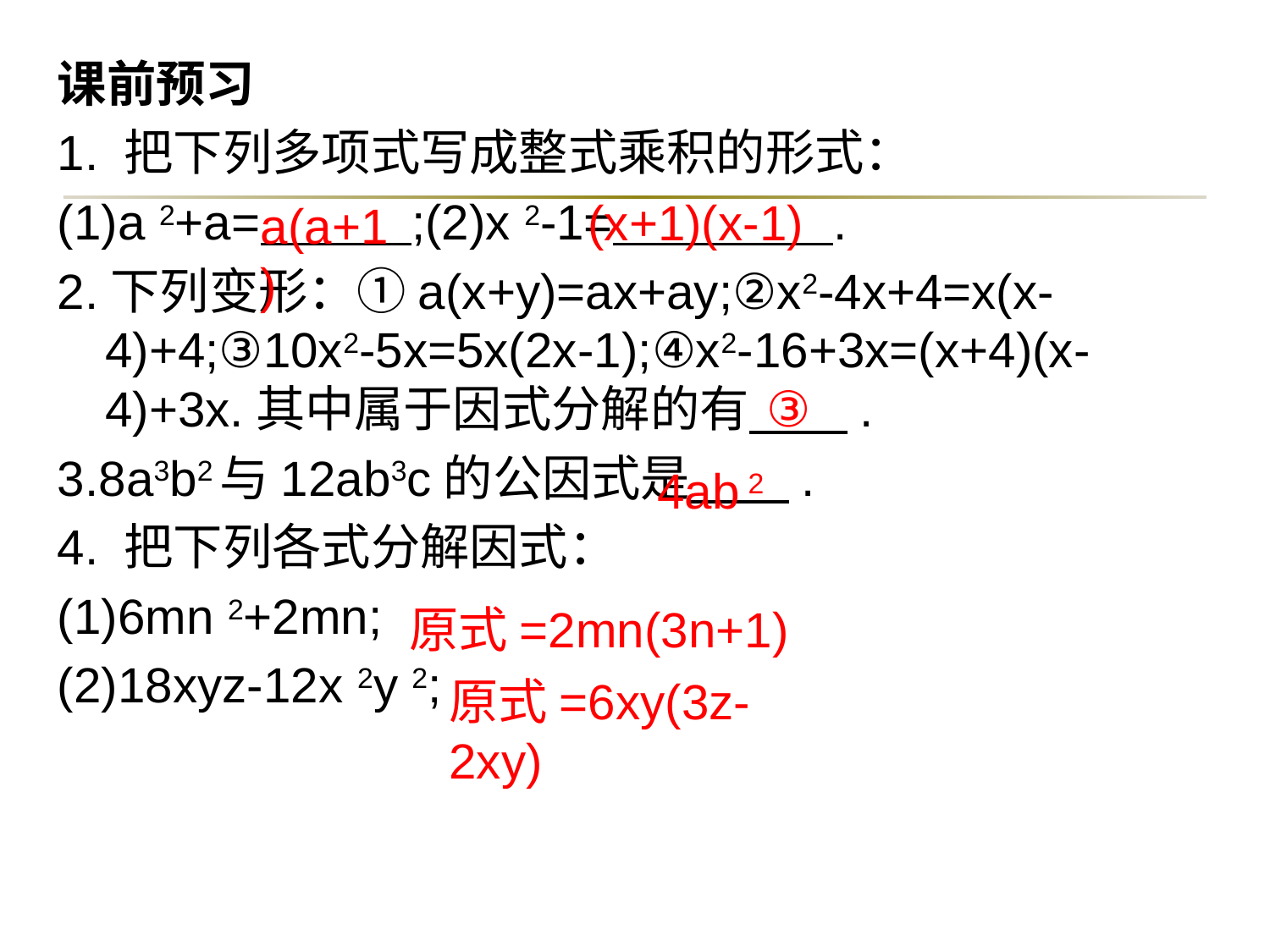

课前预习
1. 把下列多项式写成整式乘积的形式：
(1)a 2+a=           ;(2)x 2-1=                .
2.下列变形：①a(x+y)=ax+ay;②x2-4x+4=x(x-4)+4;③10x2-5x=5x(2x-1);④x2-16+3x=(x+4)(x-4)+3x.其中属于因式分解的有         .
3.8a3b2与12ab3c的公因式是         .
4. 把下列各式分解因式：
(1)6mn 2+2mn;
(2)18xyz-12x 2y 2;

(x+1)(x-1)
a(a+1)

③
4ab 2
原式=2mn(3n+1)
原式=6xy(3z-2xy)